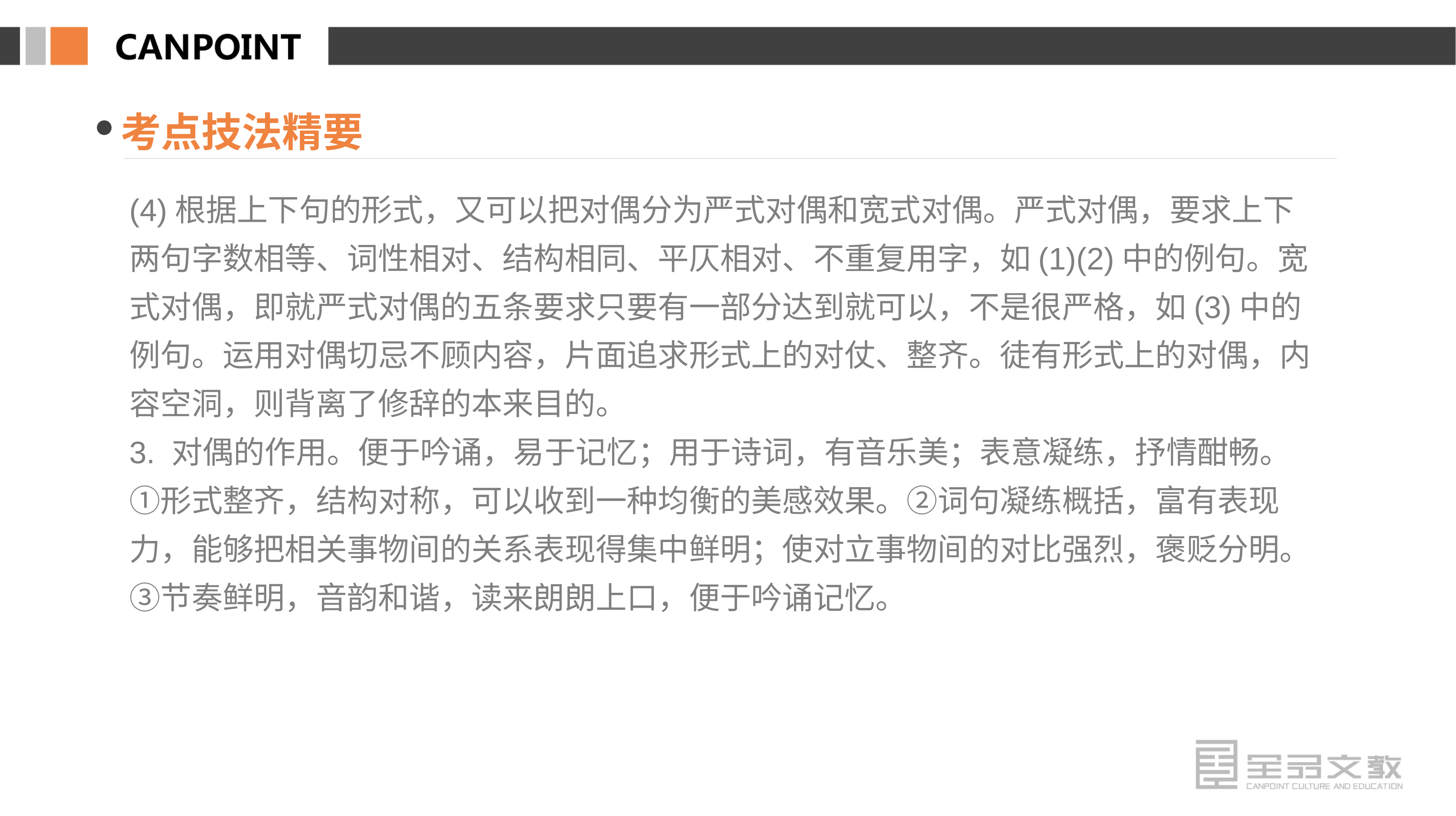

考点技法精要

(4)根据上下句的形式，又可以把对偶分为严式对偶和宽式对偶。严式对偶，要求上下两句字数相等、词性相对、结构相同、平仄相对、不重复用字，如(1)(2)中的例句。宽式对偶，即就严式对偶的五条要求只要有一部分达到就可以，不是很严格，如(3)中的例句。运用对偶切忌不顾内容，片面追求形式上的对仗、整齐。徒有形式上的对偶，内容空洞，则背离了修辞的本来目的。
3. 对偶的作用。便于吟诵，易于记忆；用于诗词，有音乐美；表意凝练，抒情酣畅。①形式整齐，结构对称，可以收到一种均衡的美感效果。②词句凝练概括，富有表现力，能够把相关事物间的关系表现得集中鲜明；使对立事物间的对比强烈，褒贬分明。③节奏鲜明，音韵和谐，读来朗朗上口，便于吟诵记忆。